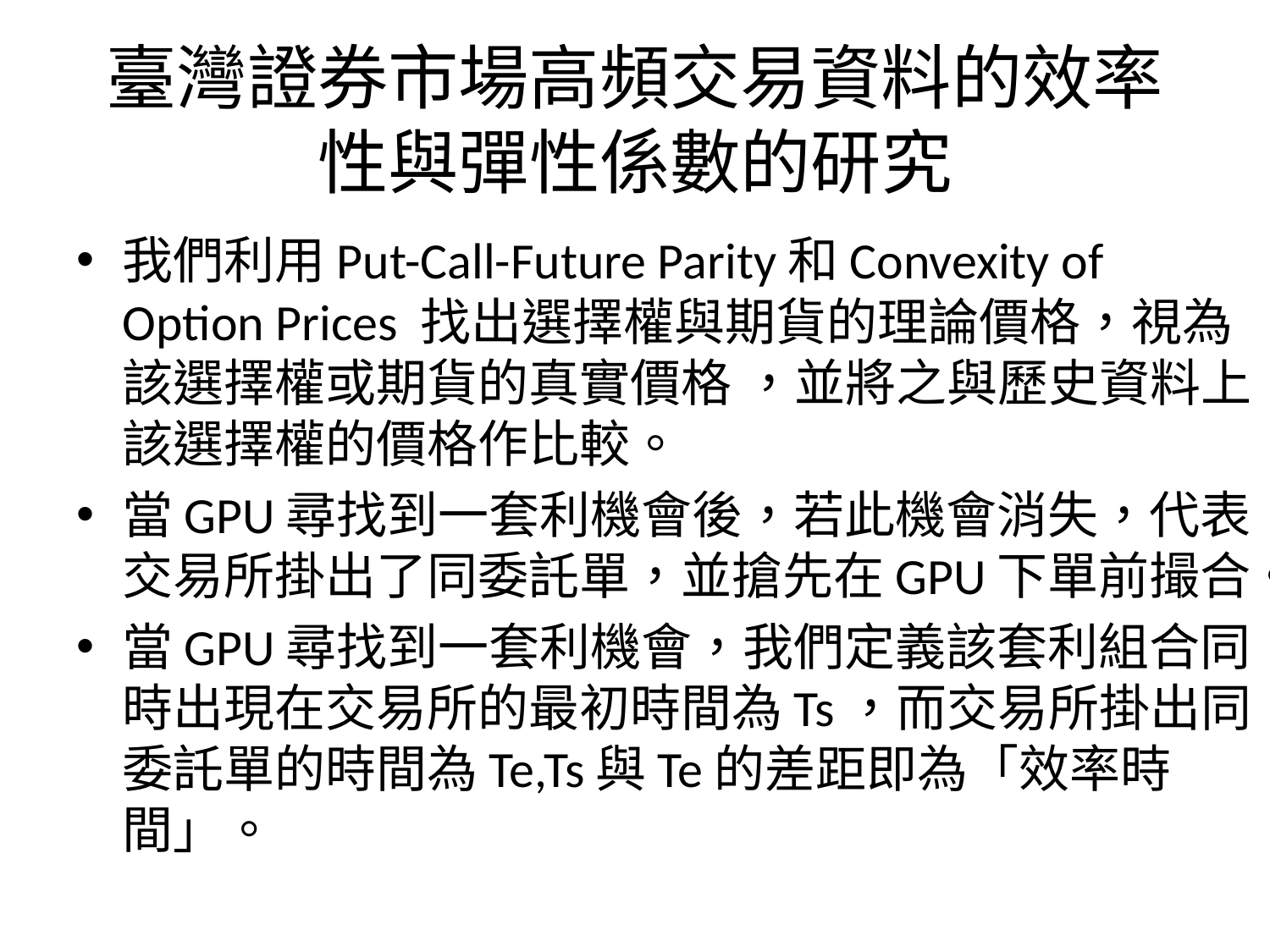

# 臺灣證券市場高頻交易資料的效率性與彈性係數的研究
我們利用Put-Call-Future Parity和Convexity of Option Prices 找出選擇權與期貨的理論價格，視為該選擇權或期貨的真實價格 ，並將之與歷史資料上該選擇權的價格作比較。
當GPU尋找到一套利機會後，若此機會消失，代表交易所掛出了同委託單，並搶先在GPU下單前撮合。
當GPU尋找到一套利機會，我們定義該套利組合同時出現在交易所的最初時間為Ts，而交易所掛出同委託單的時間為Te,Ts與Te的差距即為「效率時間」。